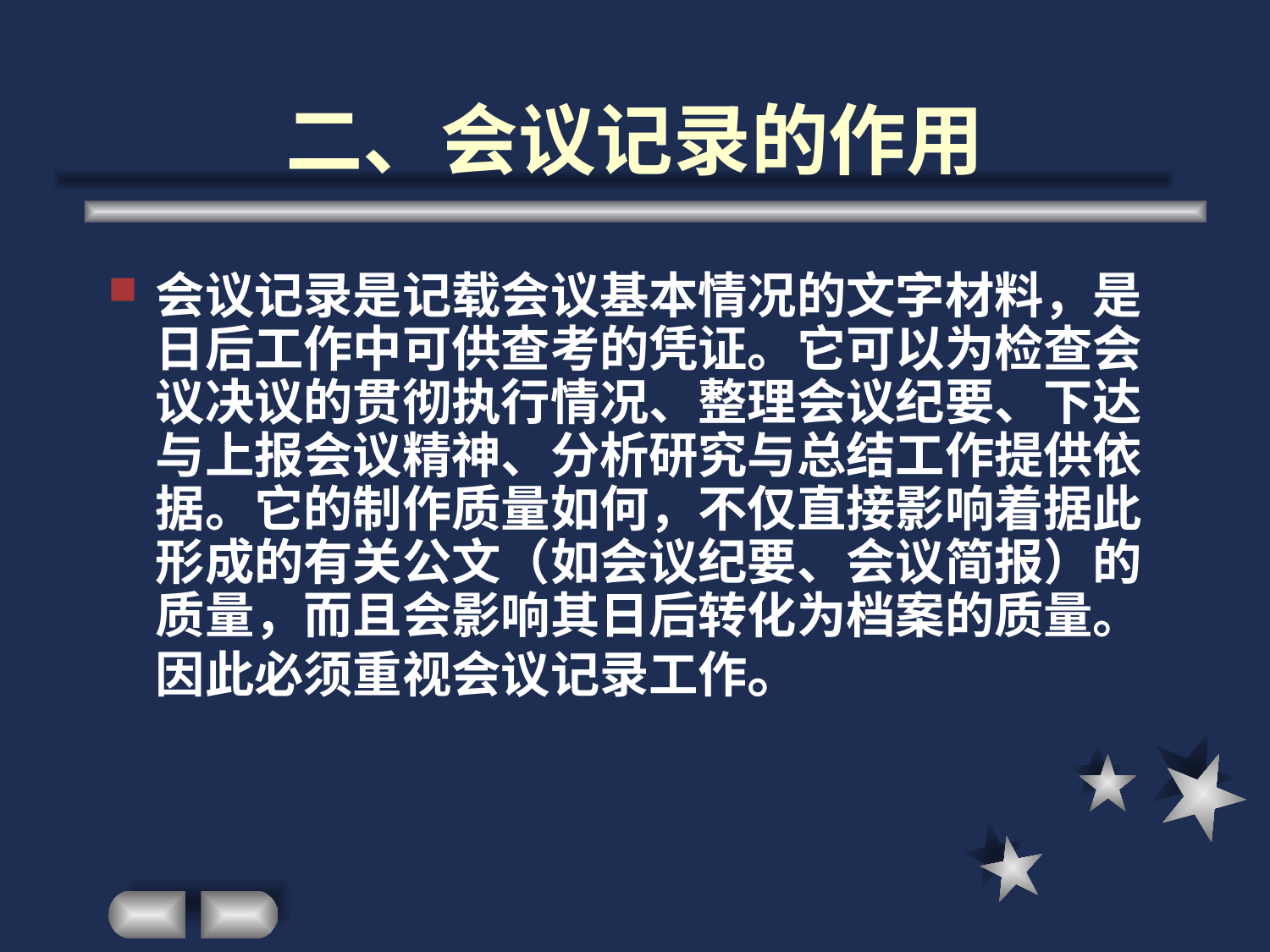

# 二、会议记录的作用
会议记录是记载会议基本情况的文字材料，是日后工作中可供查考的凭证。它可以为检查会议决议的贯彻执行情况、整理会议纪要、下达与上报会议精神、分析研究与总结工作提供依据。它的制作质量如何，不仅直接影响着据此形成的有关公文（如会议纪要、会议简报）的质量，而且会影响其日后转化为档案的质量。因此必须重视会议记录工作。